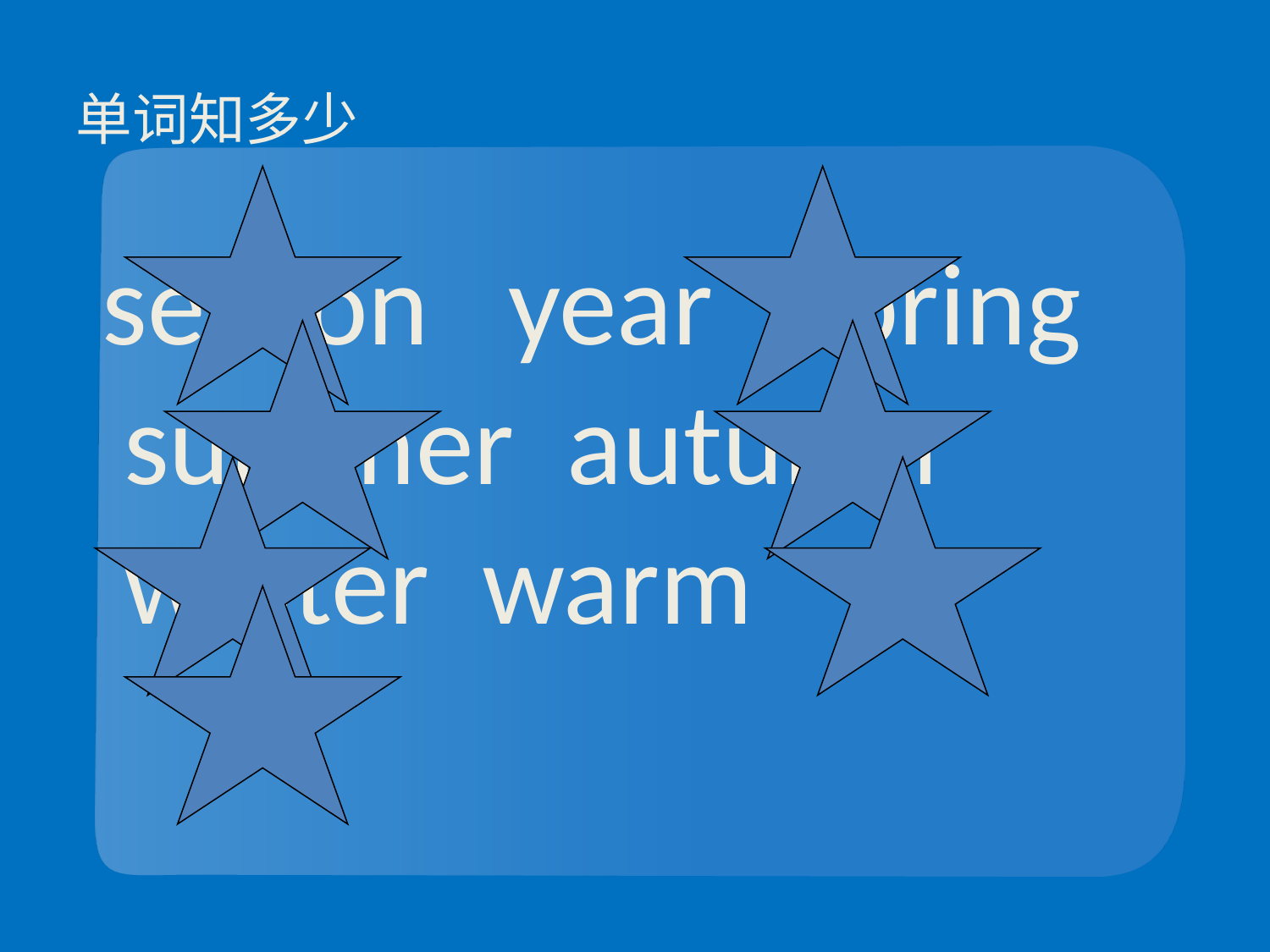

# 单词知多少

 season   year   spring    summer  autumn   winter  warm